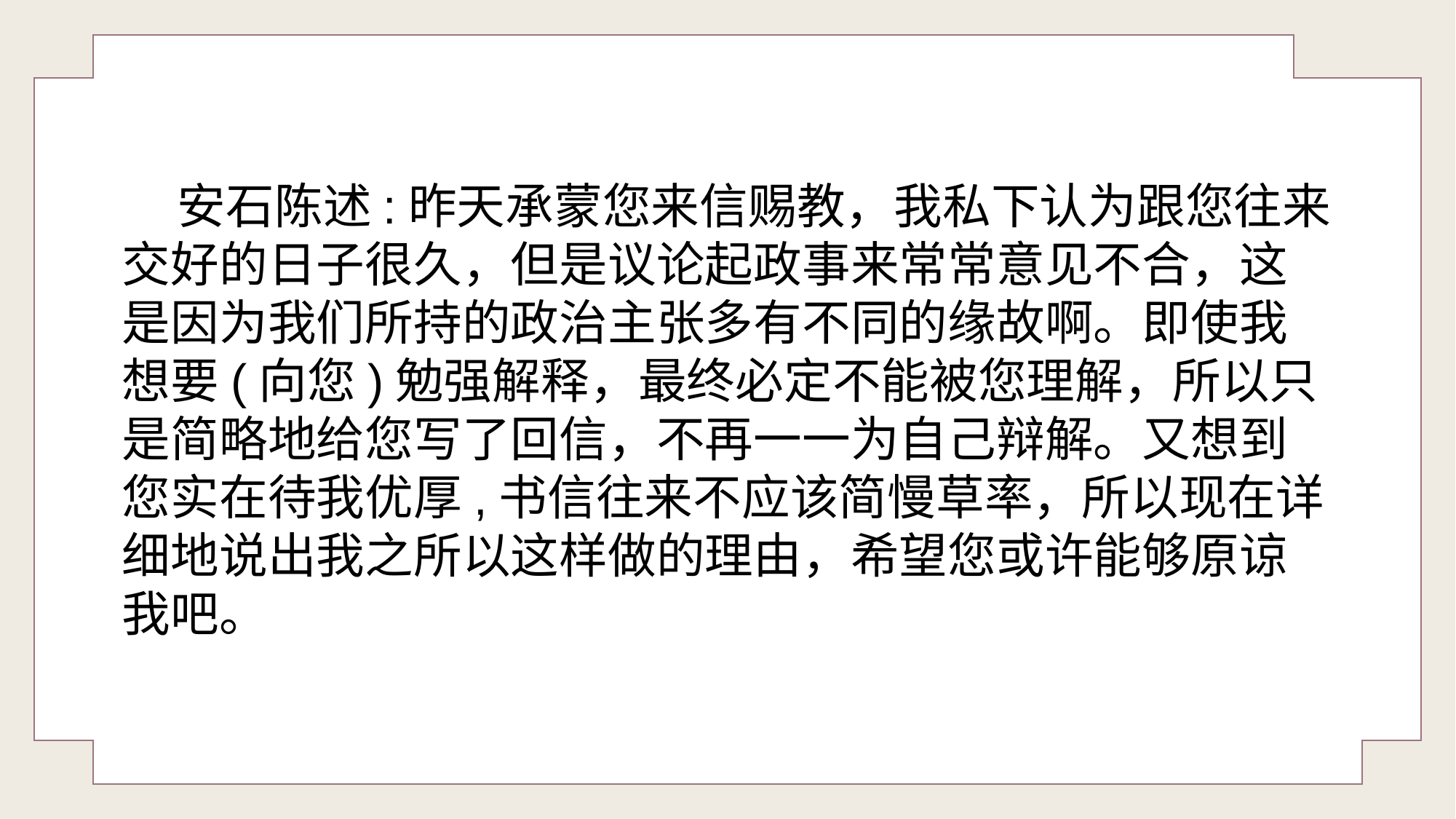

安石陈述:昨天承蒙您来信赐教，我私下认为跟您往来交好的日子很久，但是议论起政事来常常意见不合，这是因为我们所持的政治主张多有不同的缘故啊。即使我想要(向您)勉强解释，最终必定不能被您理解，所以只是简略地给您写了回信，不再一一为自己辩解。又想到您实在待我优厚,书信往来不应该简慢草率，所以现在详细地说出我之所以这样做的理由，希望您或许能够原谅我吧。